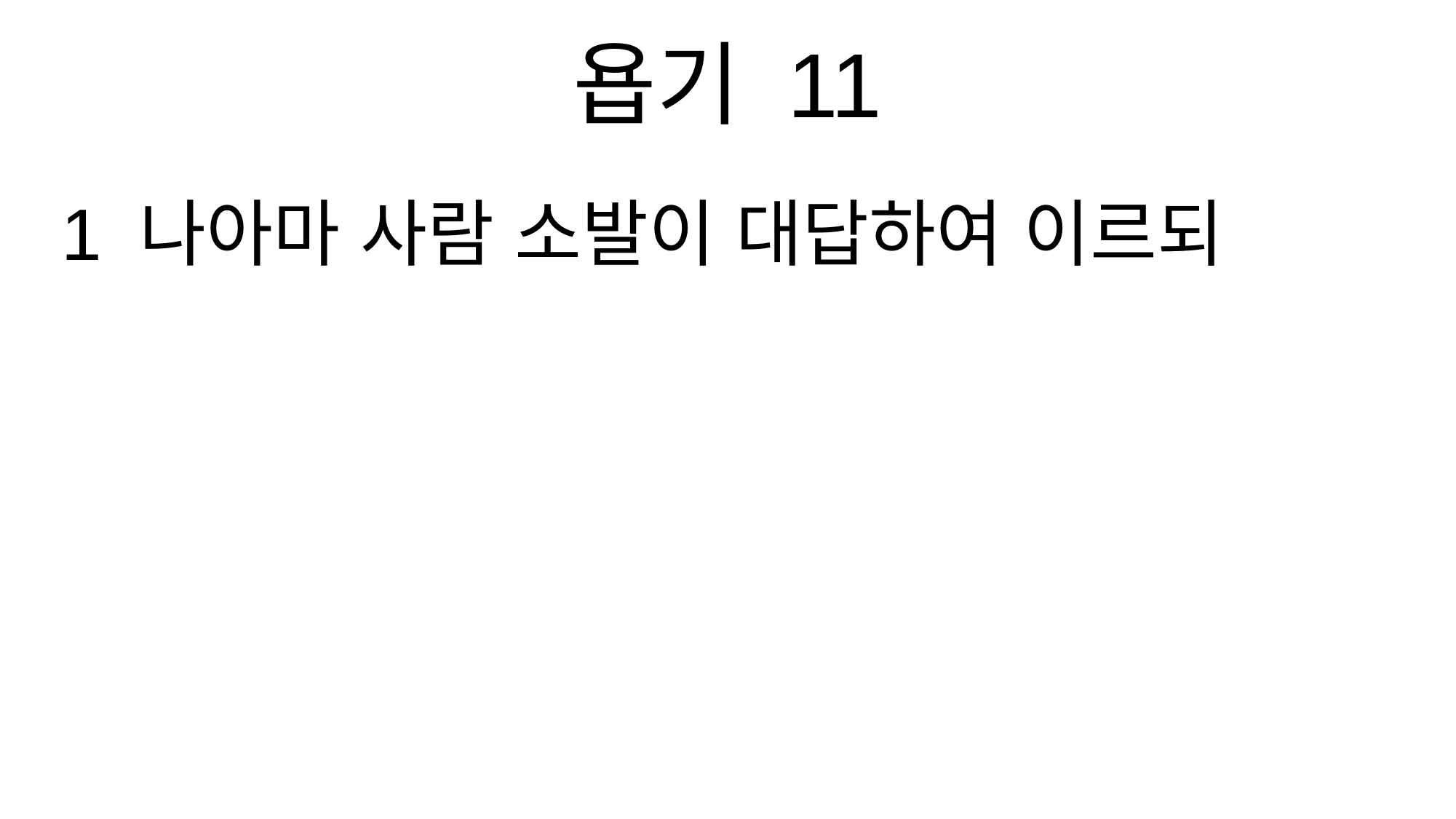

욥기 11
1 나아마 사람 소발이 대답하여 이르되